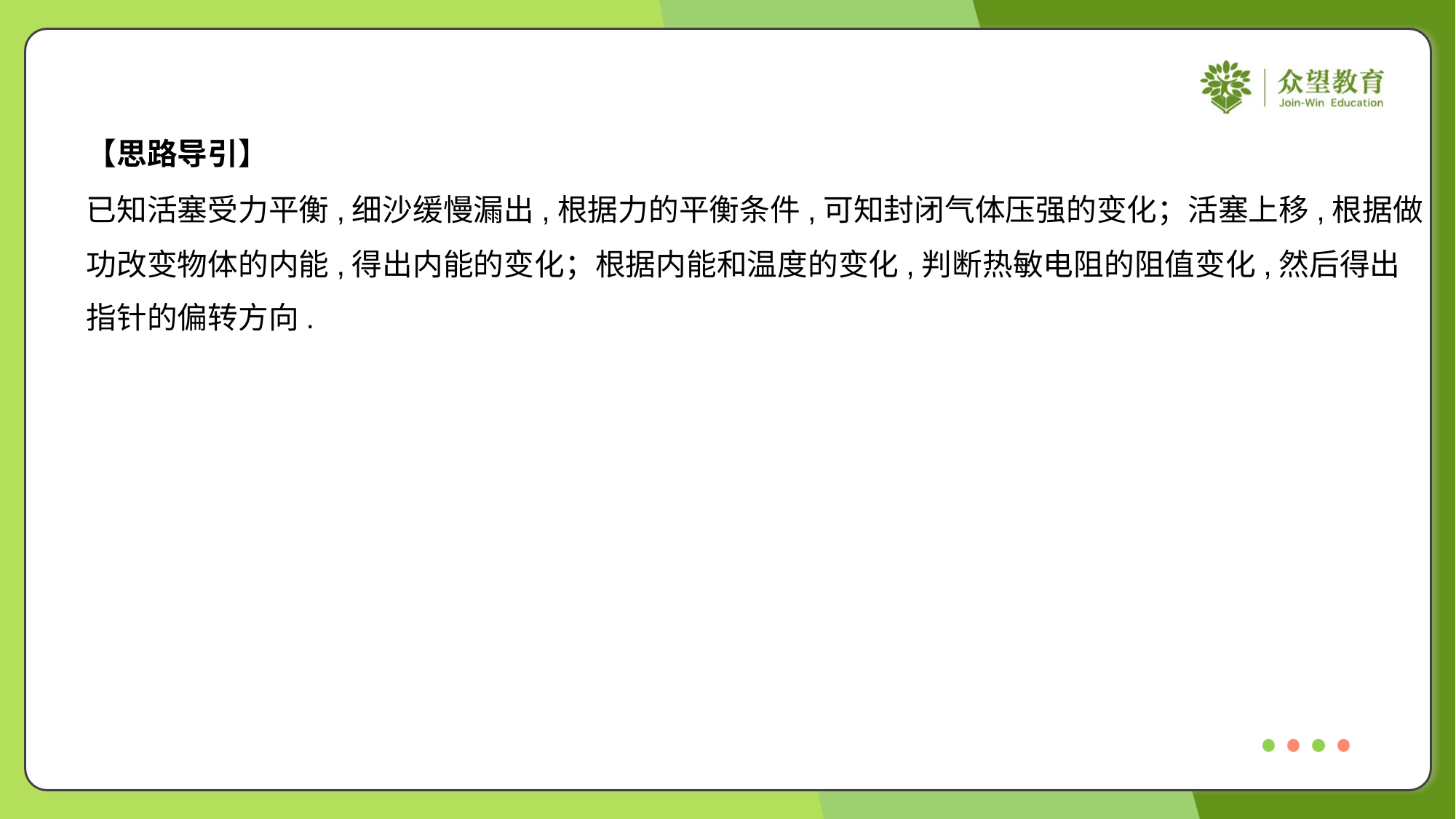

【思路导引】
已知活塞受力平衡,细沙缓慢漏出,根据力的平衡条件,可知封闭气体压强的变化；活塞上移,根据做
功改变物体的内能,得出内能的变化；根据内能和温度的变化,判断热敏电阻的阻值变化,然后得出
指针的偏转方向.